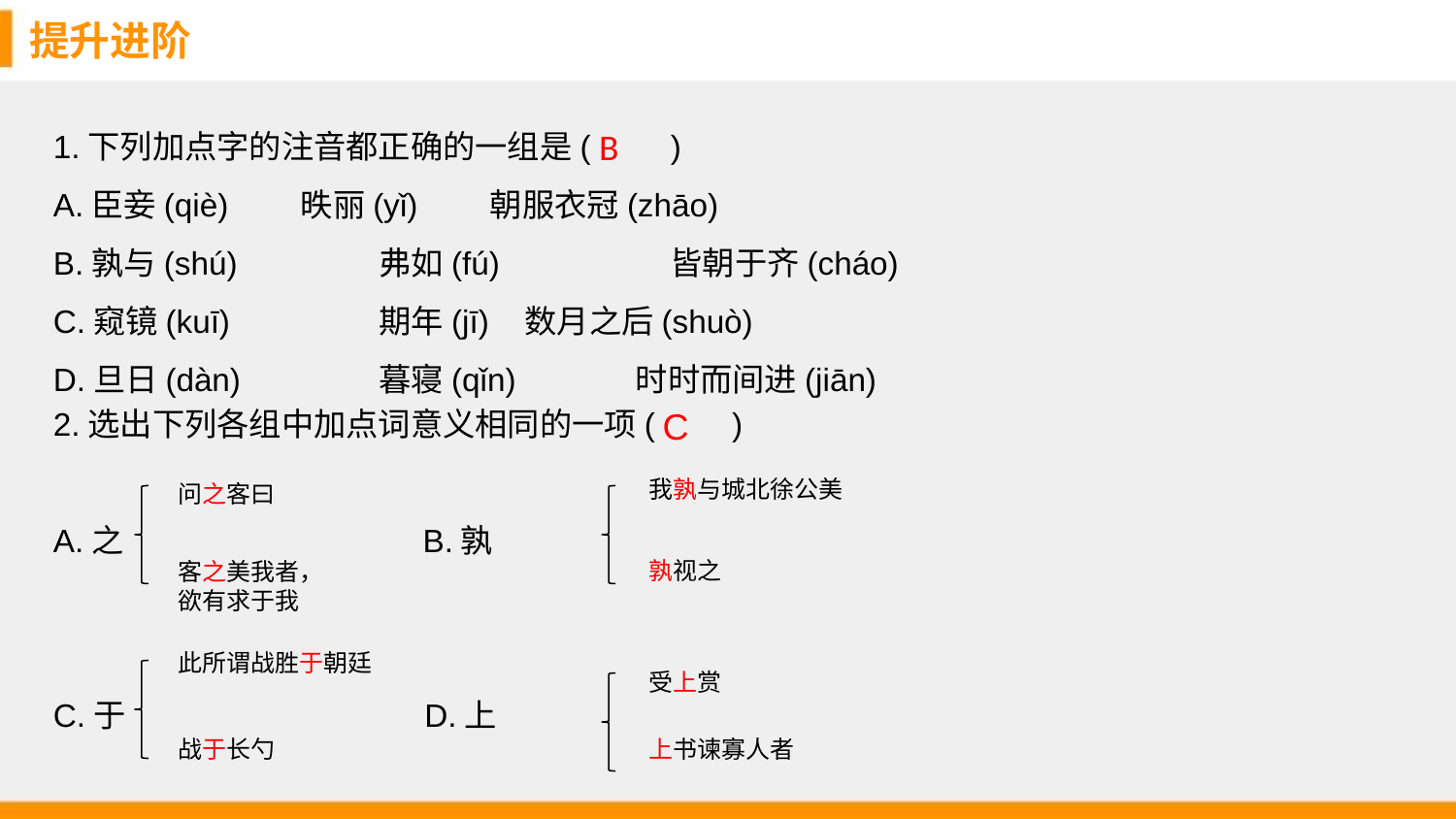

提升进阶
1.下列加点字的注音都正确的一组是(　　)
A.臣妾(qiè)　　昳丽(yǐ)　　朝服衣冠(zhāo)
B.孰与(shú)	   弗如(fú)	   皆朝于齐(cháo)
C.窥镜(kuī)	   期年(jī)	   数月之后(shuò)
D.旦日(dàn)	   暮寝(qǐn)	时时而间进(jiān)
B
C
2.选出下列各组中加点词意义相同的一项(　    )

A.之                                        B.孰

C.于                                        D.上
我孰与城北徐公美
问之客曰

孰视之
客之美我者，欲有求于我
此所谓战胜于朝廷

受上赏

战于长勺
上书谏寡人者